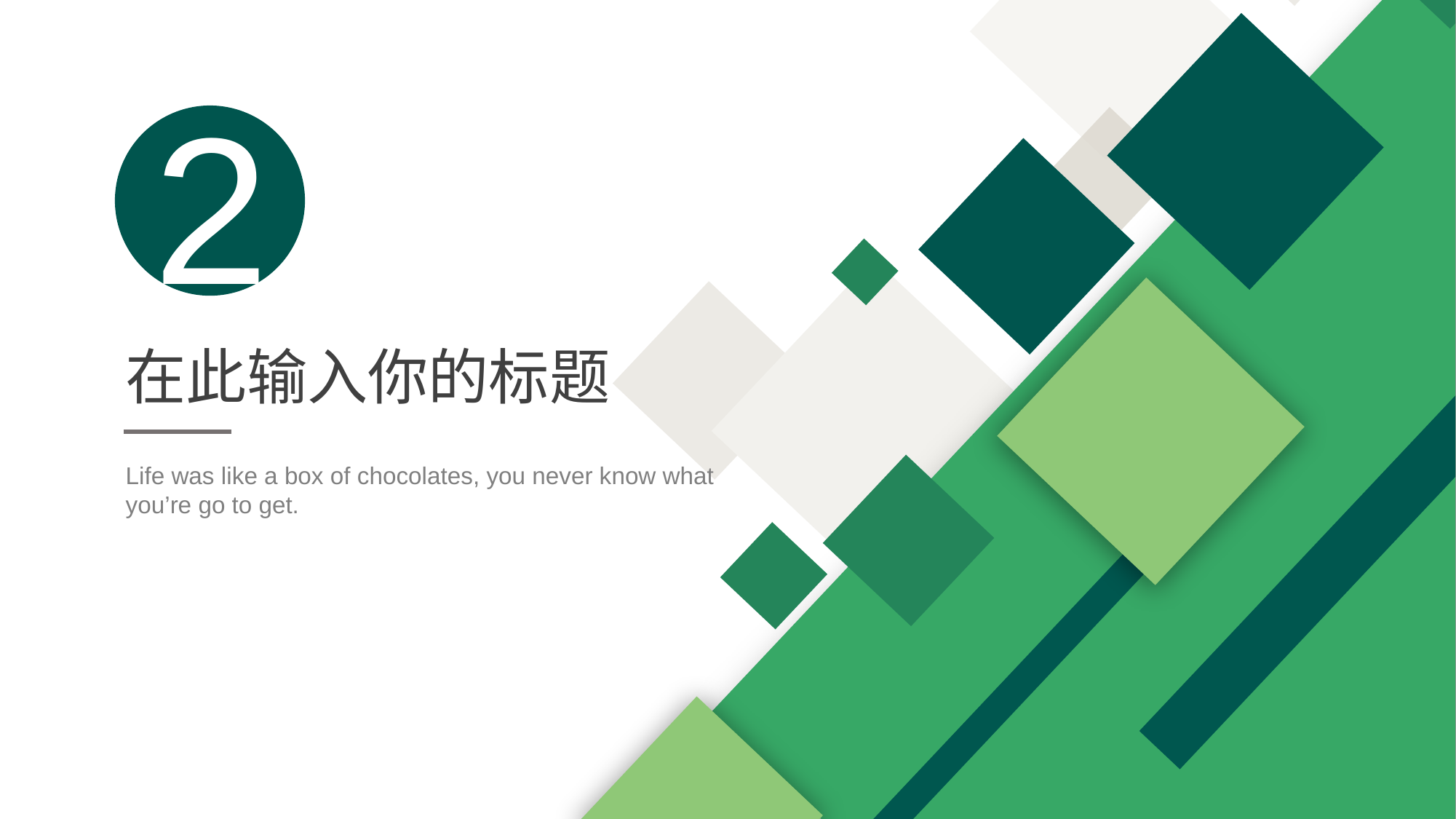

2
在此输入你的标题
Life was like a box of chocolates, you never know what you’re go to get.